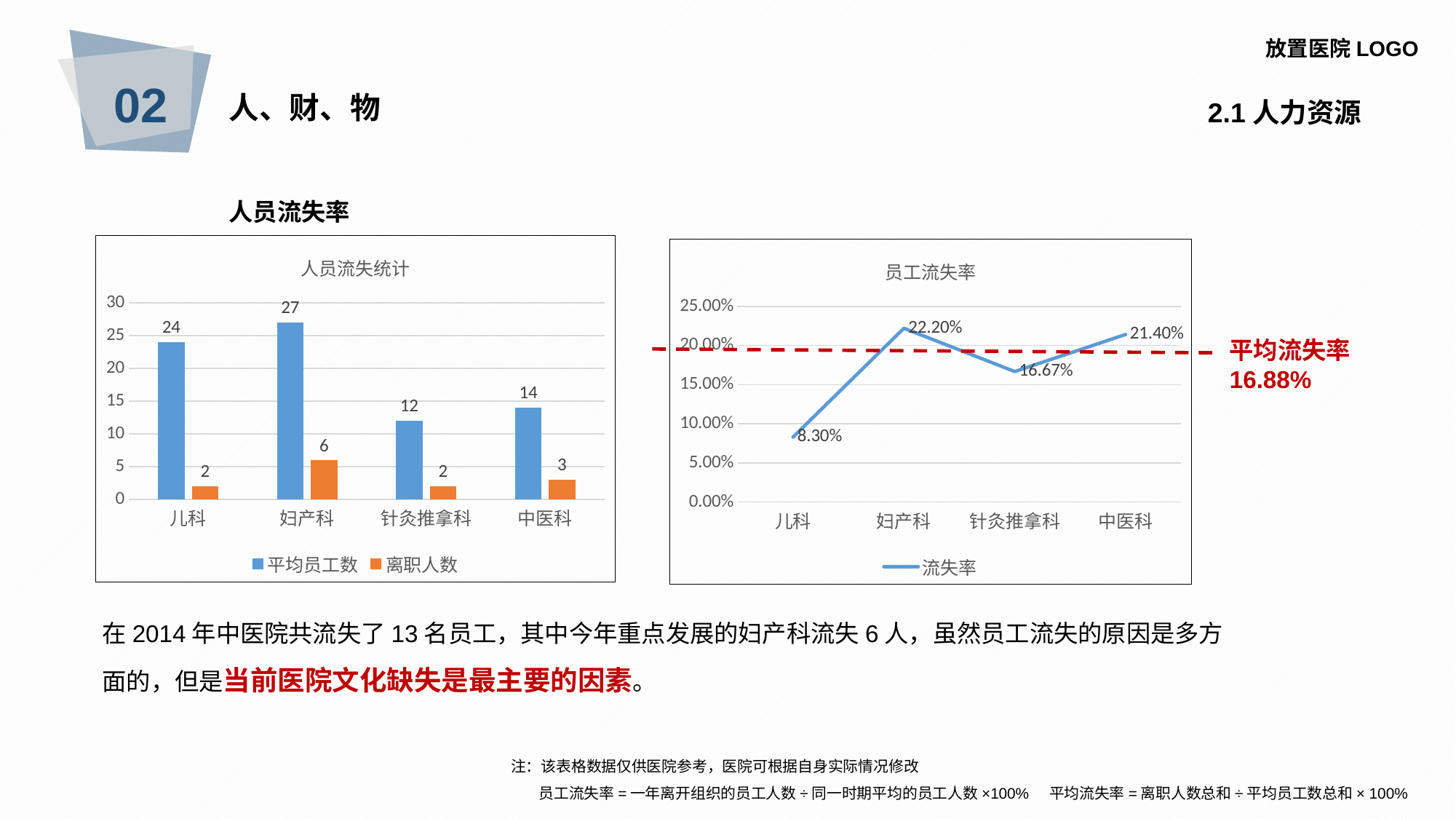

02
放置医院LOGO
人、财、物
2.1人力资源
人员流失率

### Chart: 人员流失统计

| Category | 平均员工数 | 离职人数 |
|---|---|---|
| 儿科 | 24.0 | 2.0 |
| 妇产科 | 27.0 | 6.0 |
| 针灸推拿科 | 12.0 | 2.0 |
| 中医科 | 14.0 | 3.0 |

### Chart: 员工流失率

| Category | 流失率 |
|---|---|
| 儿科 | 0.083 |
| 妇产科 | 0.222 |
| 针灸推拿科 | 0.1667 |
| 中医科 | 0.214 |
平均流失率16.88%
在2014年中医院共流失了13名员工，其中今年重点发展的妇产科流失6人，虽然员工流失的原因是多方面的，但是当前医院文化缺失是最主要的因素。
注：该表格数据仅供医院参考，医院可根据自身实际情况修改
       员工流失率=一年离开组织的员工人数÷同一时期平均的员工人数×100%    平均流失率=离职人数总和÷平均员工数总和× 100%